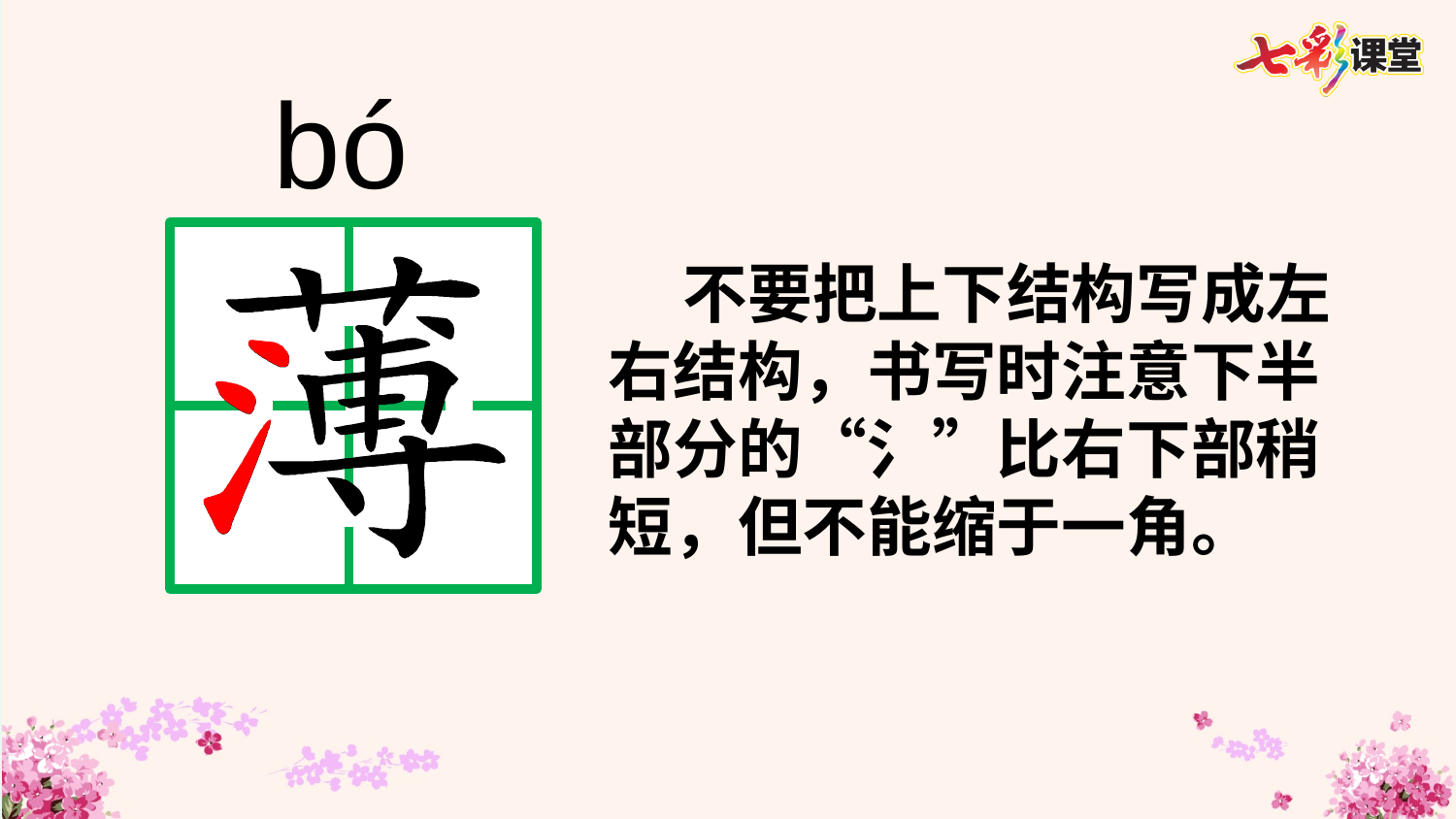

bó

    不要把上下结构写成左右结构，书写时注意下半部分的“氵”比右下部稍短，但不能缩于一角。